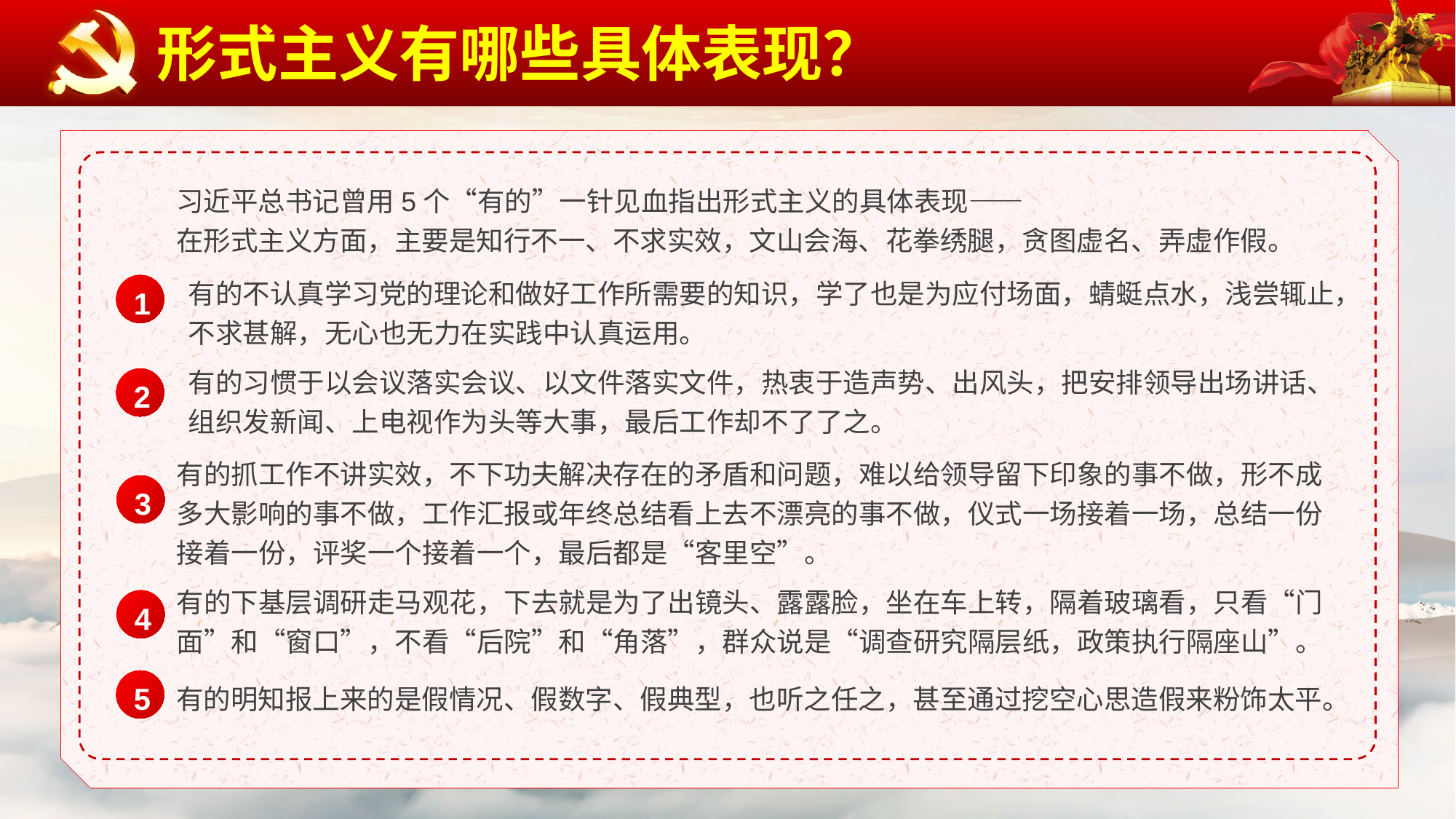

形式主义有哪些具体表现？

习近平总书记曾用5个“有的”一针见血指出形式主义的具体表现——
在形式主义方面，主要是知行不一、不求实效，文山会海、花拳绣腿，贪图虚名、弄虚作假。
有的不认真学习党的理论和做好工作所需要的知识，学了也是为应付场面，蜻蜓点水，浅尝辄止，不求甚解，无心也无力在实践中认真运用。
1
有的习惯于以会议落实会议、以文件落实文件，热衷于造声势、出风头，把安排领导出场讲话、组织发新闻、上电视作为头等大事，最后工作却不了了之。
2
有的抓工作不讲实效，不下功夫解决存在的矛盾和问题，难以给领导留下印象的事不做，形不成多大影响的事不做，工作汇报或年终总结看上去不漂亮的事不做，仪式一场接着一场，总结一份接着一份，评奖一个接着一个，最后都是“客里空”。
3
有的下基层调研走马观花，下去就是为了出镜头、露露脸，坐在车上转，隔着玻璃看，只看“门面”和“窗口”，不看“后院”和“角落”，群众说是“调查研究隔层纸，政策执行隔座山”。
4
有的明知报上来的是假情况、假数字、假典型，也听之任之，甚至通过挖空心思造假来粉饰太平。
5